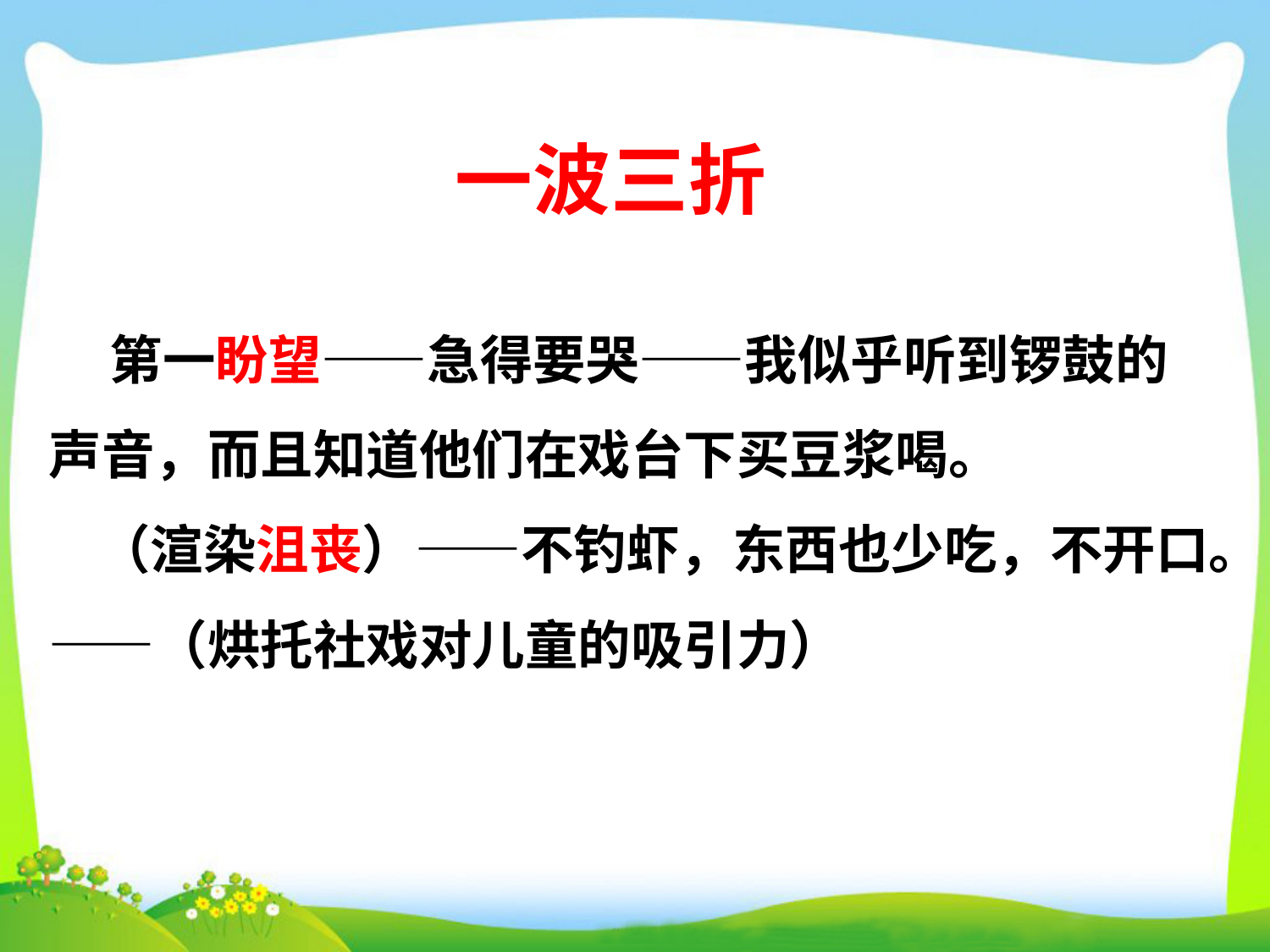

一波三折
    第一盼望——急得要哭——我似乎听到锣鼓的声音，而且知道他们在戏台下买豆浆喝。
   （渲染沮丧）——不钓虾，东西也少吃，不开口。——（烘托社戏对儿童的吸引力）